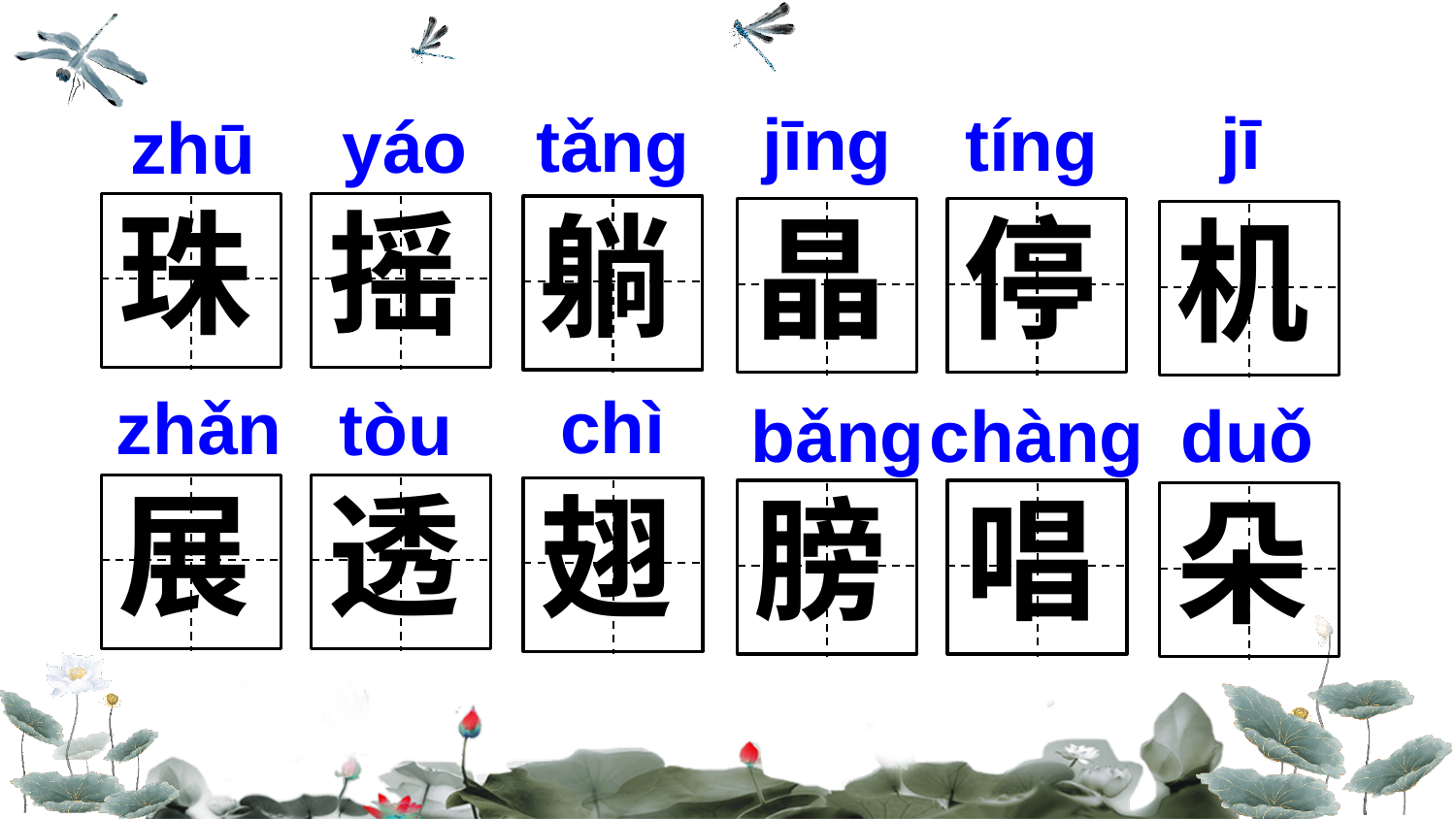

jī
jīnɡ
tínɡ
tǎnɡ
yáo
zhū
珠
摇
躺
晶
停
机

chì
zhǎn
tòu
bǎnɡ
chànɡ
duǒ
展
透
翅
膀
唱
朵